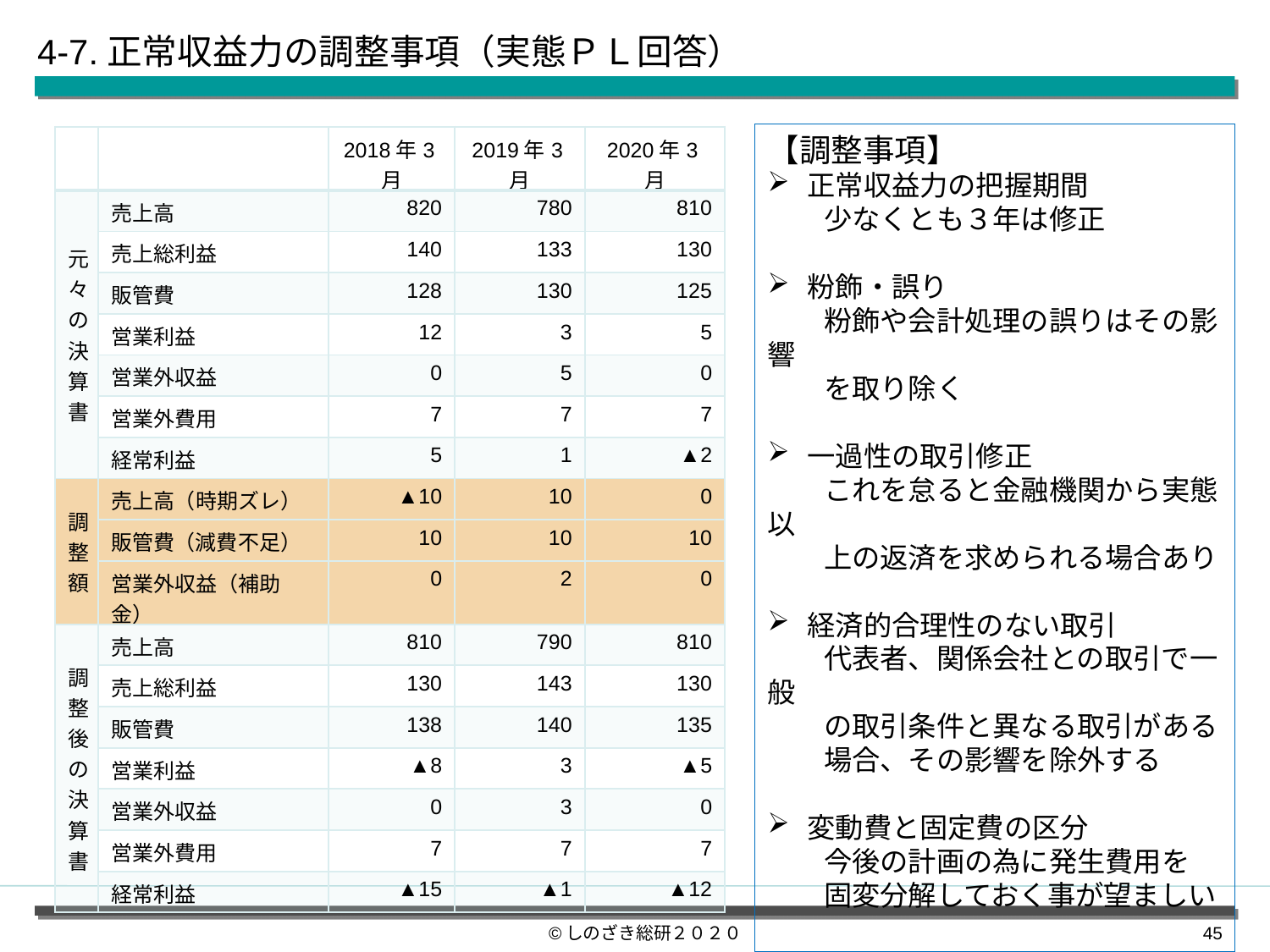

4-7.正常収益力の調整事項（実態ＰＬ回答）
【調整事項】
正常収益力の把握期間
　　少なくとも３年は修正

粉飾・誤り
　　粉飾や会計処理の誤りはその影響
　　を取り除く

一過性の取引修正
　　これを怠ると金融機関から実態以
　　上の返済を求められる場合あり

経済的合理性のない取引
　　代表者、関係会社との取引で一般
　　の取引条件と異なる取引がある
　　場合、その影響を除外する

変動費と固定費の区分
　　今後の計画の為に発生費用を
　　固変分解しておく事が望ましい

|  |  | 2018年3月 | 2019年3月 | 2020年3月 |
| --- | --- | --- | --- | --- |
| 元々の決算書 | 売上高 | 820 | 780 | 810 |
|  | 売上総利益 | 140 | 133 | 130 |
|  | 販管費 | 128 | 130 | 125 |
|  | 営業利益 | 12 | 3 | 5 |
|  | 営業外収益 | 0 | 5 | 0 |
|  | 営業外費用 | 7 | 7 | 7 |
|  | 経常利益 | 5 | 1 | ▲2 |
| 調整額 | 売上高（時期ズレ） | ▲10 | 10 | 0 |
|  | 販管費（減費不足） | 10 | 10 | 10 |
|  | 営業外収益（補助金） | 0 | 2 | 0 |
| 調整後の決算書 | 売上高 | 810 | 790 | 810 |
|  | 売上総利益 | 130 | 143 | 130 |
|  | 販管費 | 138 | 140 | 135 |
|  | 営業利益 | ▲8 | 3 | ▲5 |
|  | 営業外収益 | 0 | 3 | 0 |
|  | 営業外費用 | 7 | 7 | 7 |
|  | 経常利益 | ▲15 | ▲1 | ▲12 |
©しのざき総研２０２０
45